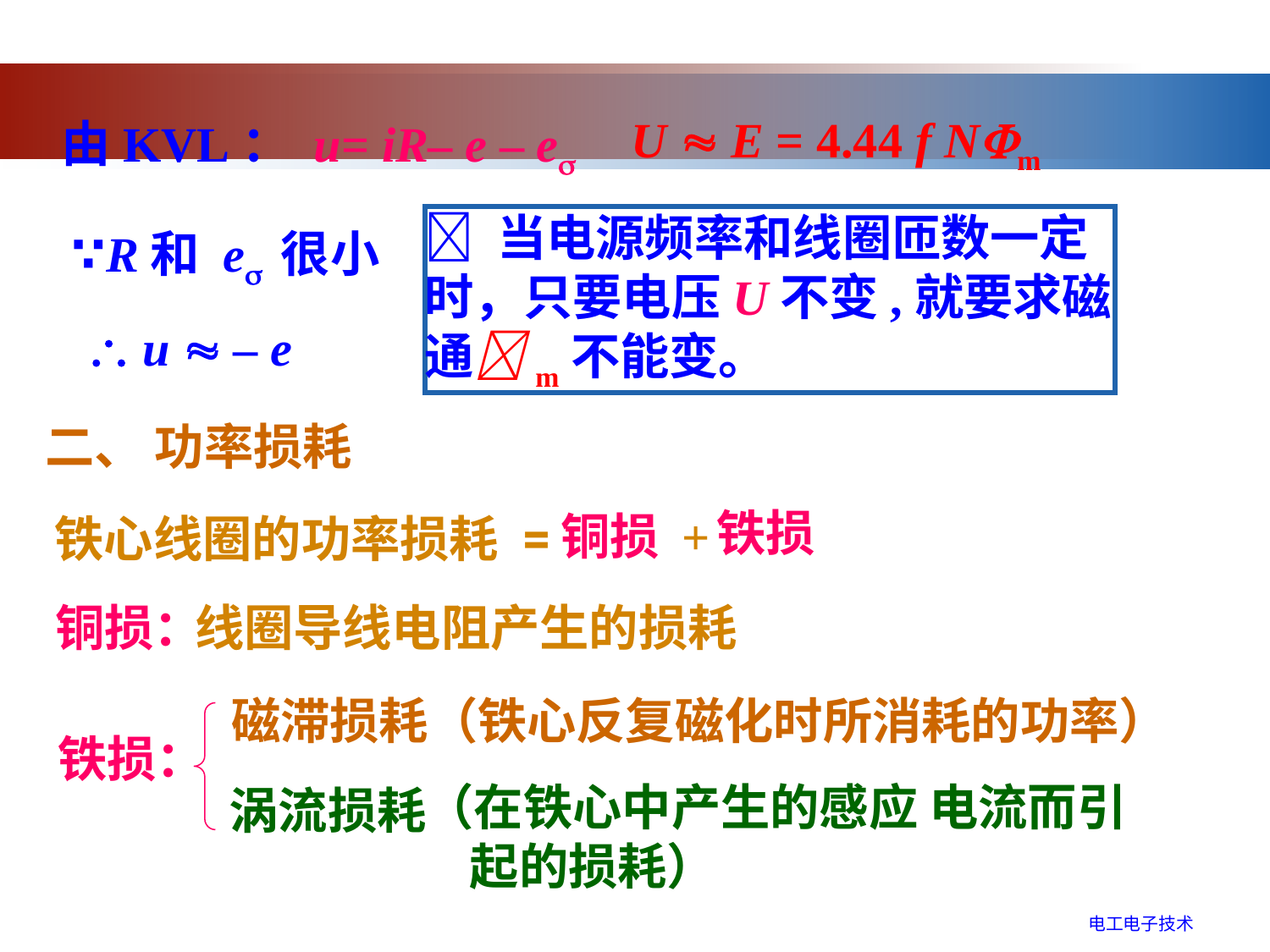

U ≈ E = 4.44 f NΦm
由KVL： u= iR– e – eσ
∴ 当电源频率和线圈匝数一定时，只要电压U不变,就要求磁通Φm不能变。
∵R和 eσ 很小
∴ u ≈ – e
二、 功率损耗
铁损
铜损 +
铁心线圈的功率损耗 =
铜损：
线圈导线电阻产生的损耗
磁滞损耗（铁心反复磁化时所消耗的功率）

铁损：
（在铁心中产生的感应 电流而引
    起的损耗）
涡流损耗
电工电子技术